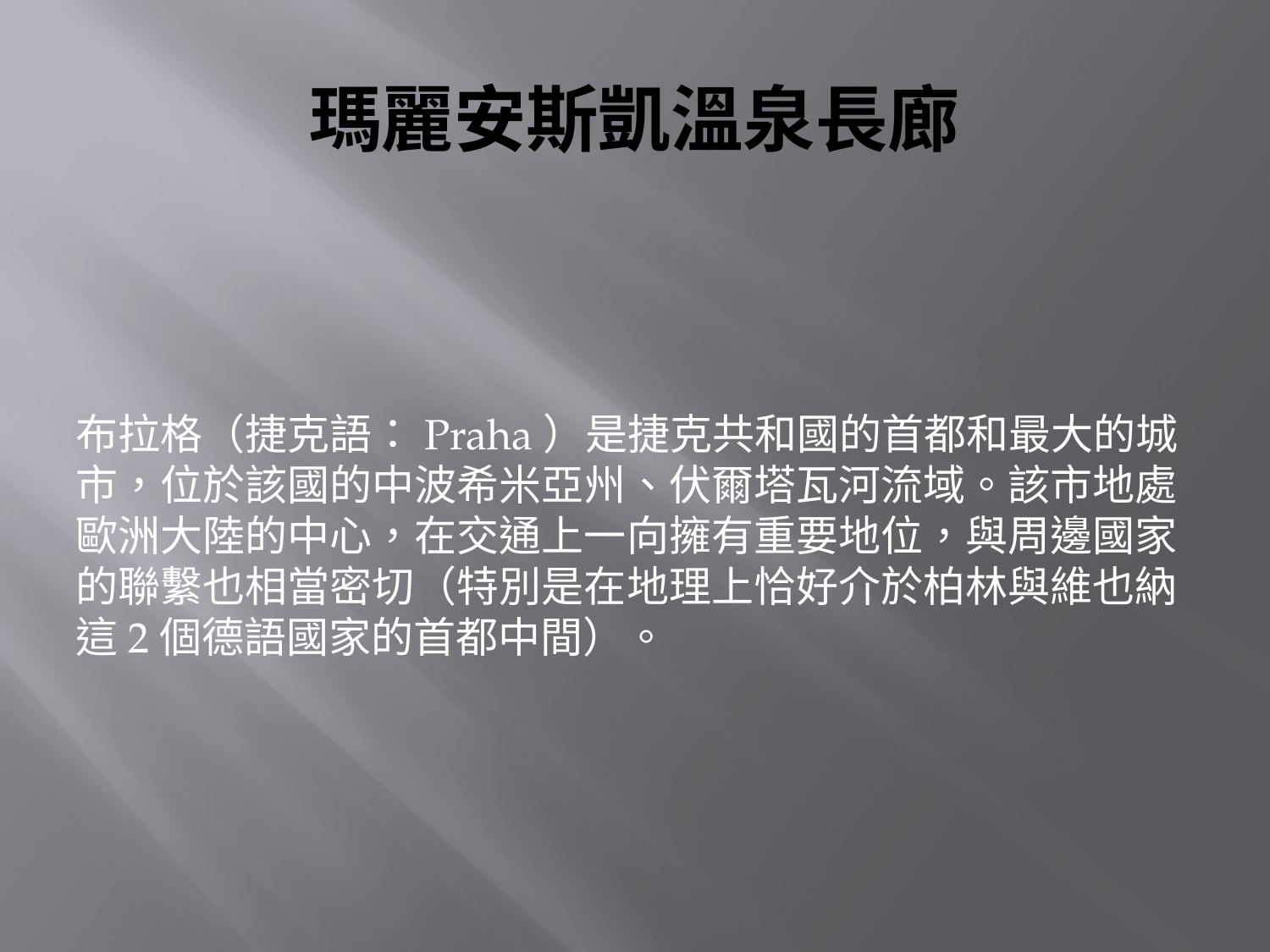

# 瑪麗安斯凱溫泉長廊
布拉格（捷克語：Praha）是捷克共和國的首都和最大的城市，位於該國的中波希米亞州、伏爾塔瓦河流域。該市地處歐洲大陸的中心，在交通上一向擁有重要地位，與周邊國家的聯繫也相當密切（特別是在地理上恰好介於柏林與維也納這2個德語國家的首都中間）。